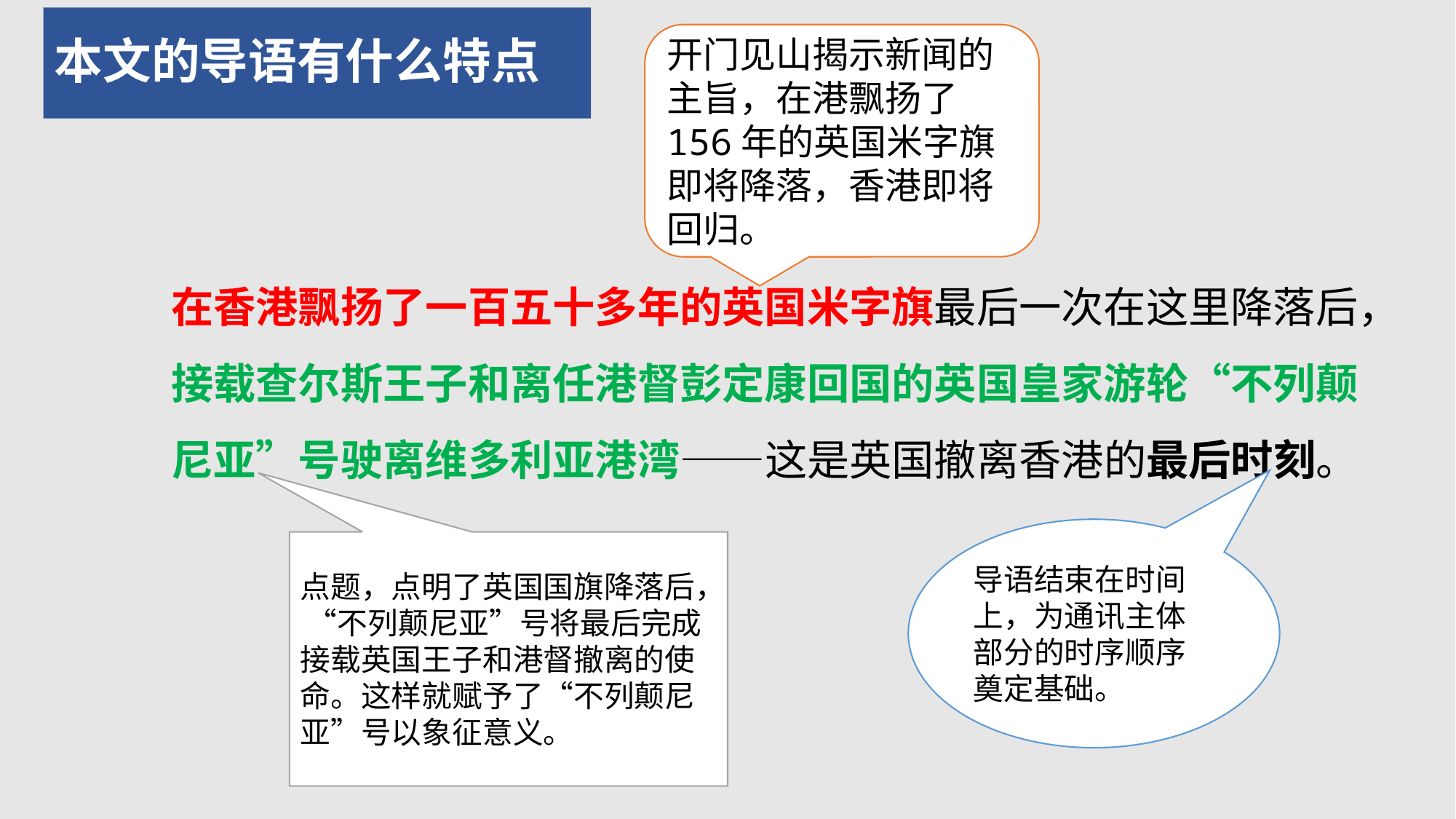

# 本文的导语有什么特点
开门见山揭示新闻的主旨，在港飘扬了156年的英国米字旗即将降落，香港即将回归。
在香港飘扬了一百五十多年的英国米字旗最后一次在这里降落后，接载查尔斯王子和离任港督彭定康回国的英国皇家游轮“不列颠尼亚”号驶离维多利亚港湾——这是英国撤离香港的最后时刻。
导语结束在时间上，为通讯主体部分的时序顺序奠定基础。
点题，点明了英国国旗降落后， “不列颠尼亚”号将最后完成接载英国王子和港督撤离的使命。这样就赋予了“不列颠尼亚”号以象征意义。